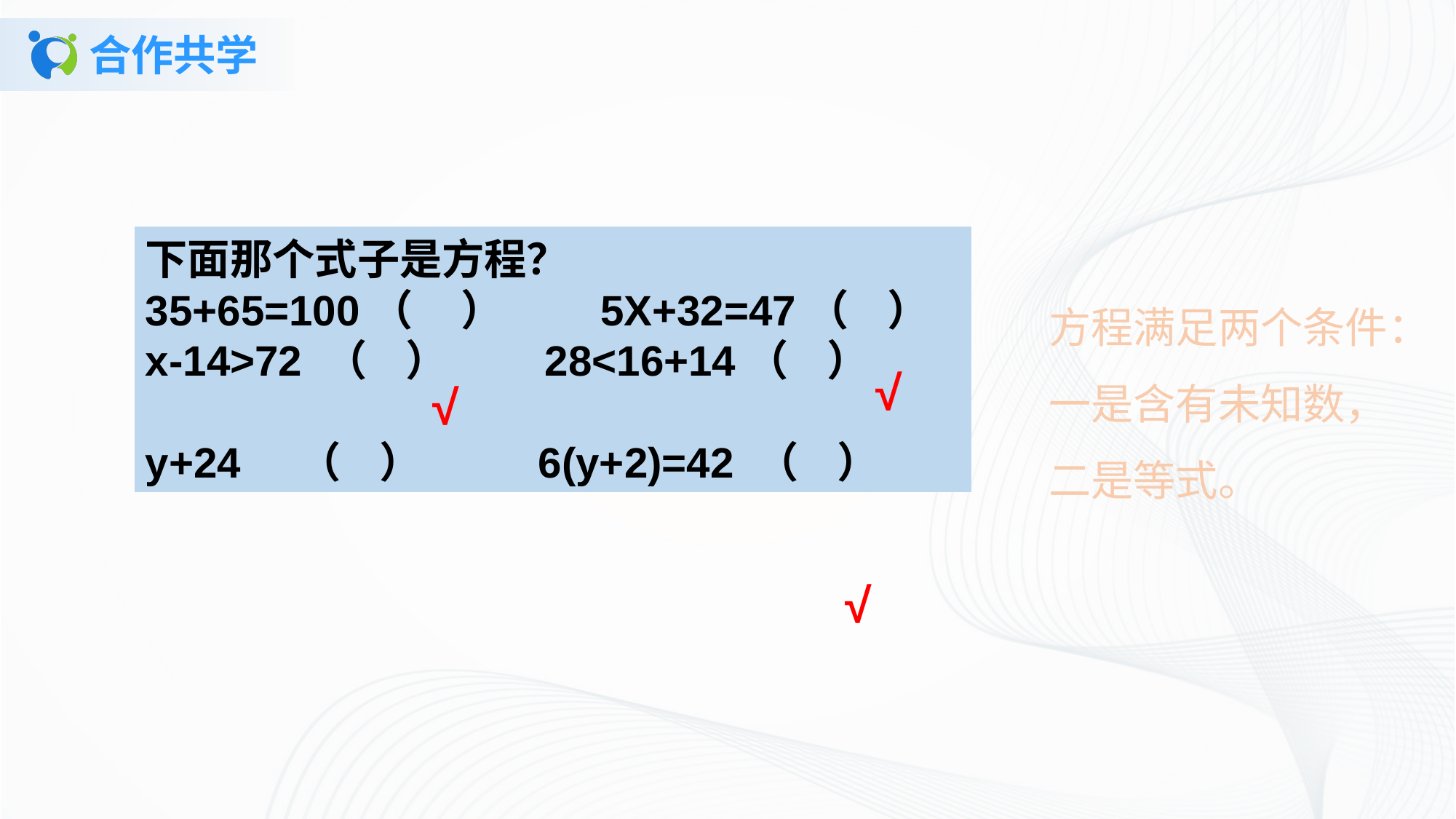

# 合作共学
下面那个式子是方程？35+65=100（     ）         5X+32=47（    ） x-14>72 （    ）         28<16+14（    ）y+24    （    ）           6(y+2)=42 （    ）
方程满足两个条件：
一是含有未知数，
二是等式。
√
√
√